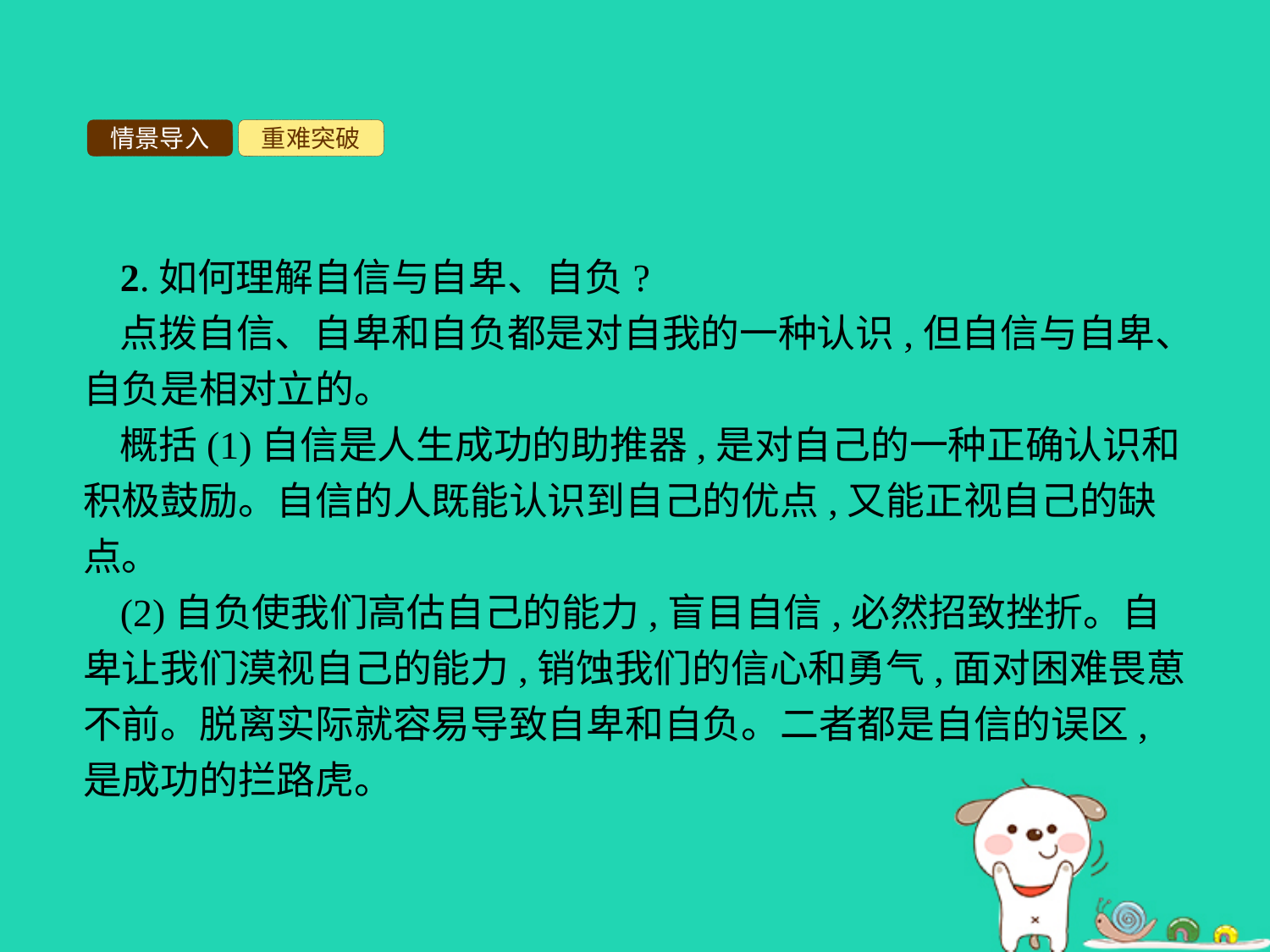

情景导入
重难突破
2.如何理解自信与自卑、自负?
点拨自信、自卑和自负都是对自我的一种认识,但自信与自卑、自负是相对立的。
概括(1)自信是人生成功的助推器,是对自己的一种正确认识和积极鼓励。自信的人既能认识到自己的优点,又能正视自己的缺点。
(2)自负使我们高估自己的能力,盲目自信,必然招致挫折。自卑让我们漠视自己的能力,销蚀我们的信心和勇气,面对困难畏葸不前。脱离实际就容易导致自卑和自负。二者都是自信的误区,是成功的拦路虎。